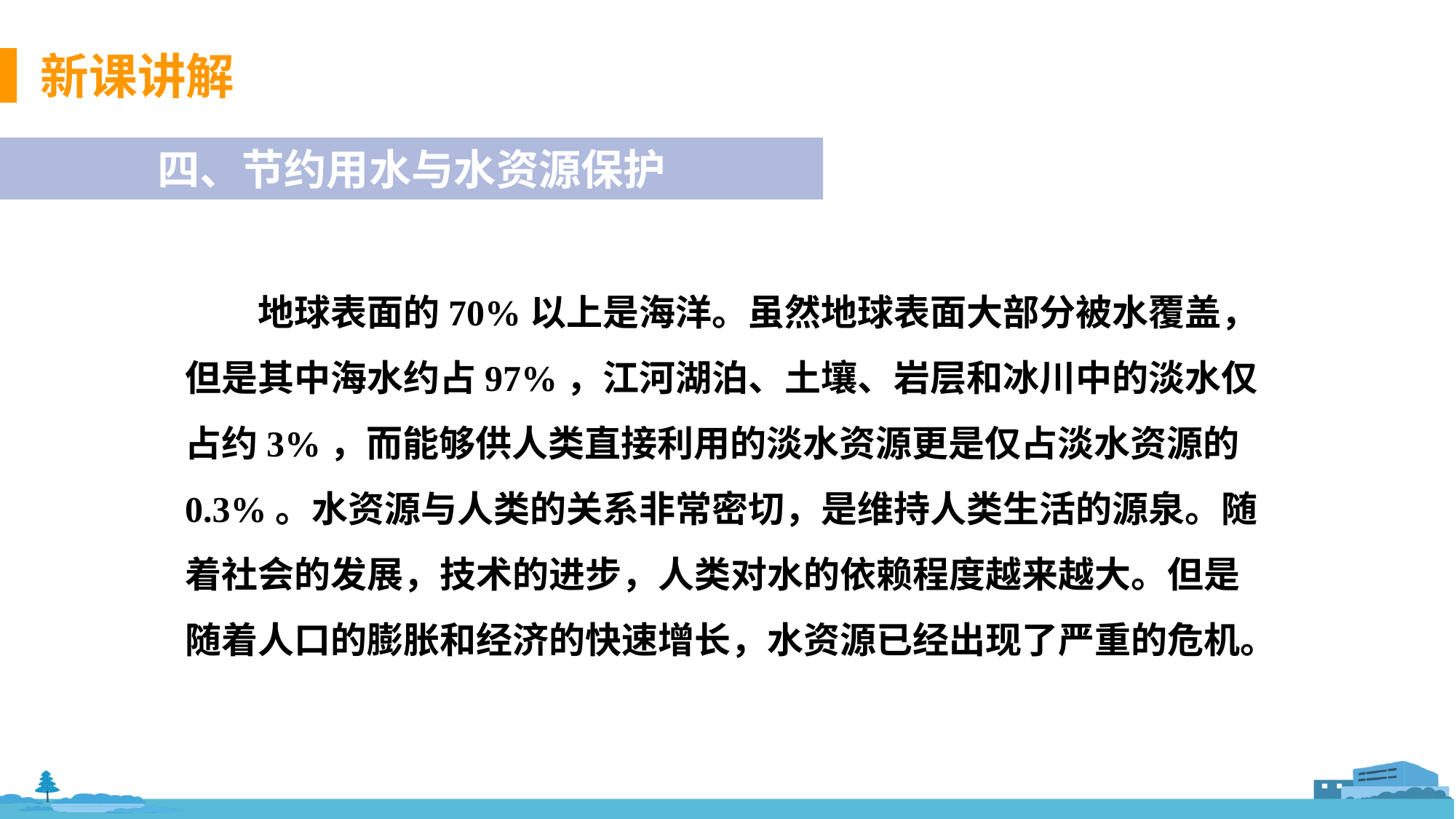

四、节约用水与水资源保护
地球表面的70%以上是海洋。虽然地球表面大部分被水覆盖，但是其中海水约占97%，江河湖泊、土壤、岩层和冰川中的淡水仅占约3%，而能够供人类直接利用的淡水资源更是仅占淡水资源的0.3%。水资源与人类的关系非常密切，是维持人类生活的源泉。随着社会的发展，技术的进步，人类对水的依赖程度越来越大。但是随着人口的膨胀和经济的快速增长，水资源已经出现了严重的危机。